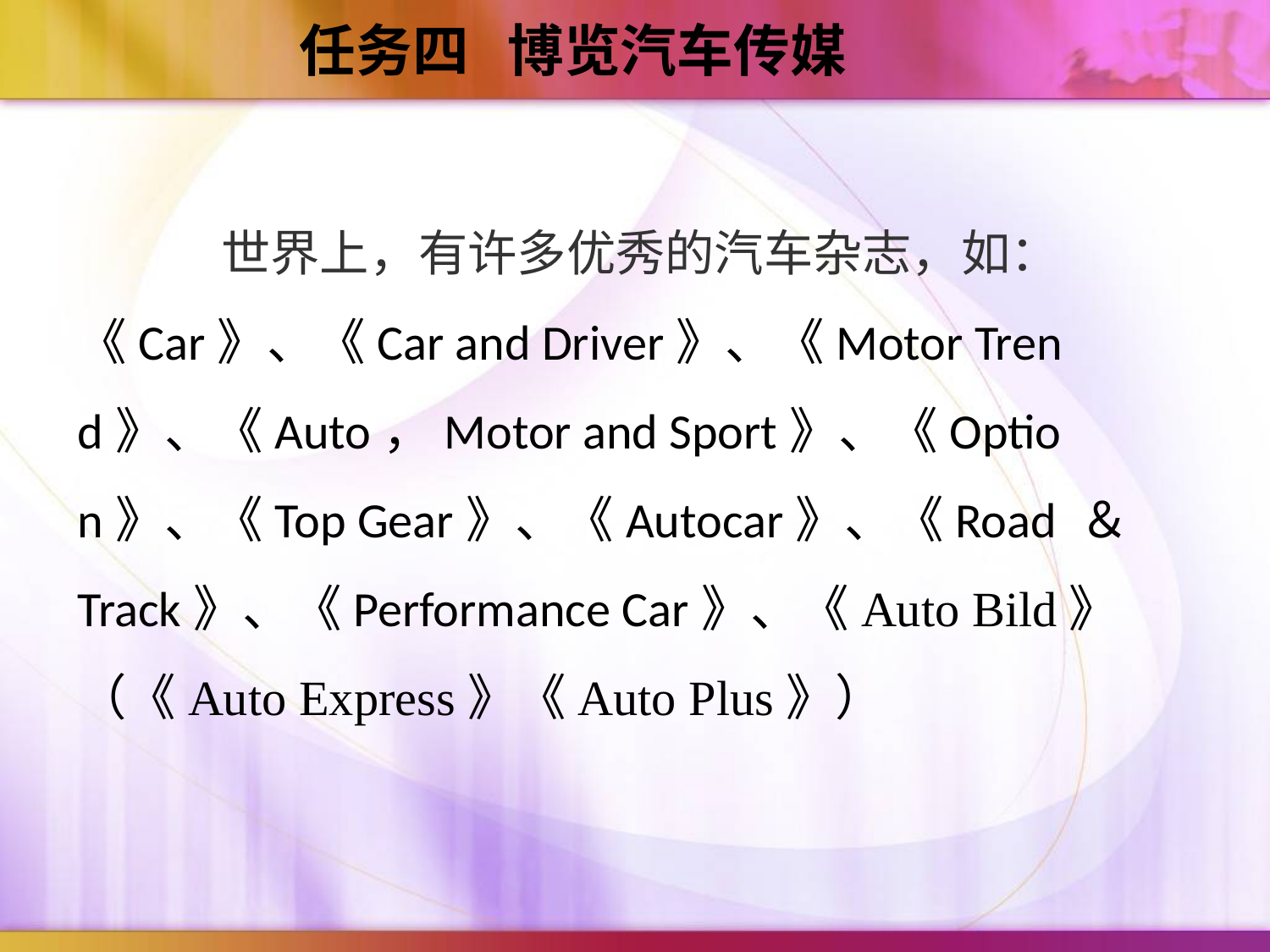

任务四   博览汽车传媒
            世界上，有许多优秀的汽车杂志，如：《Car》、《Car and Driver》、《Motor Trend》、《Auto，Motor and Sport》、《Option》、《Top Gear》、《Autocar》、《Road ＆ Track》、《Performance Car》、《Auto Bild》（《Auto Express》《Auto Plus》）